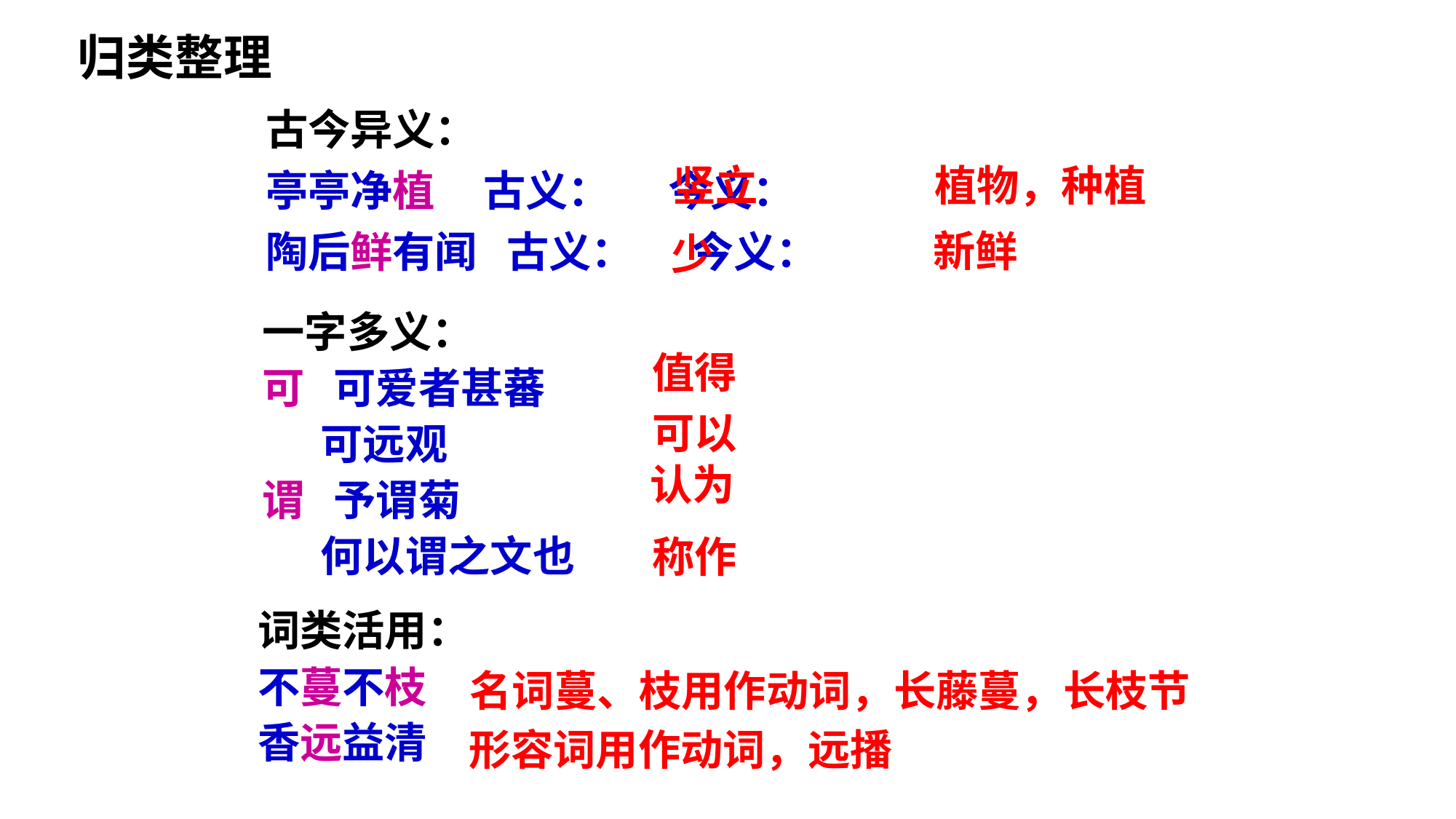

归类整理
古今异义：
亭亭净植     古义：      今义：
陶后鲜有闻   古义：      今义：
竖立
植物，种植
新鲜
少
一字多义：
可   可爱者甚蕃
     可远观
谓   予谓菊
     何以谓之文也
值得
可以
认为
称作
词类活用：
不蔓不枝
香远益清
名词蔓、枝用作动词，长藤蔓，长枝节
形容词用作动词，远播